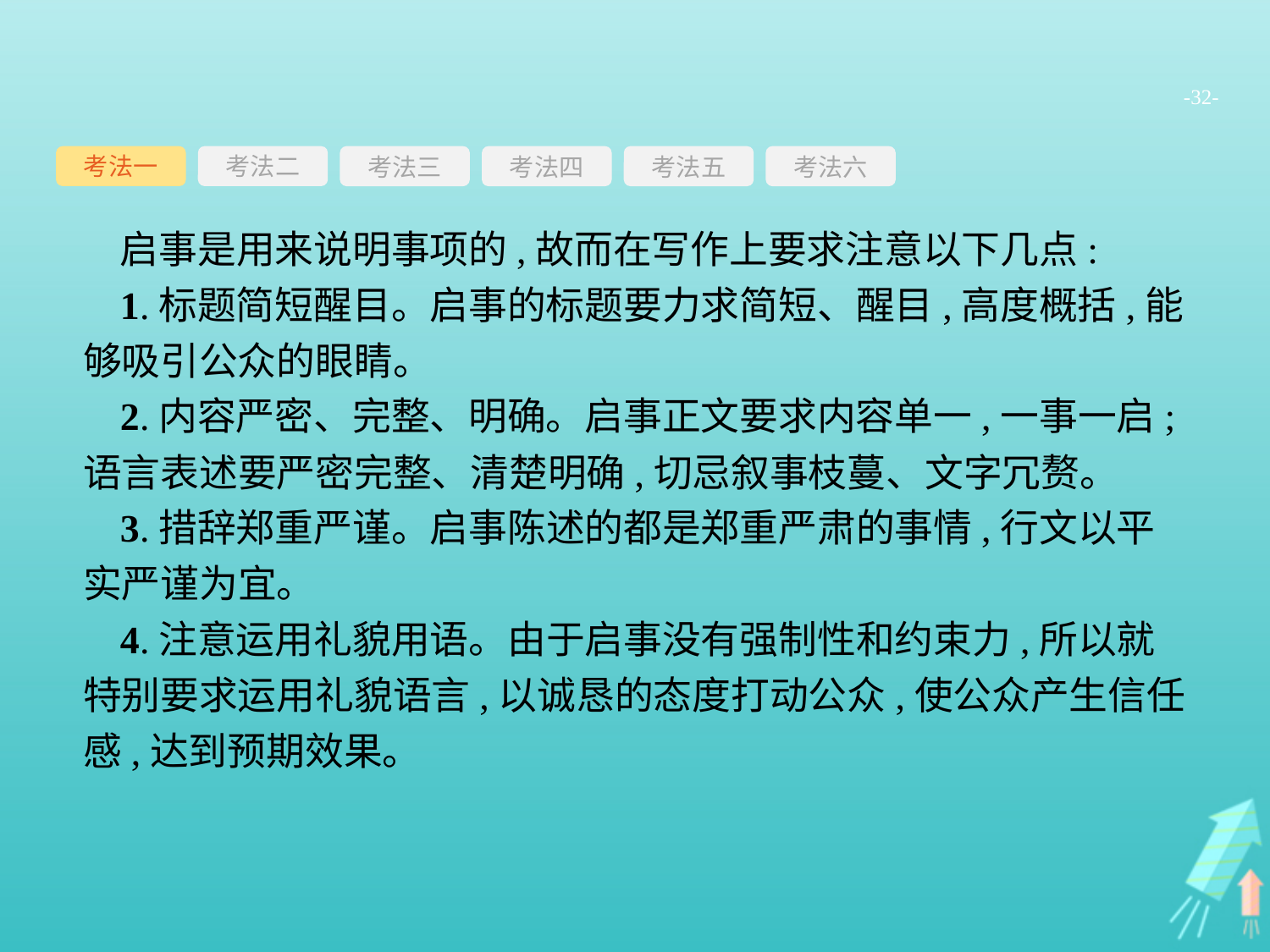

-32-
考法一
考法三
考法四
考法五
考法六
考法二
启事是用来说明事项的,故而在写作上要求注意以下几点:
1.标题简短醒目。启事的标题要力求简短、醒目,高度概括,能够吸引公众的眼睛。
2.内容严密、完整、明确。启事正文要求内容单一,一事一启;语言表述要严密完整、清楚明确,切忌叙事枝蔓、文字冗赘。
3.措辞郑重严谨。启事陈述的都是郑重严肃的事情,行文以平实严谨为宜。
4.注意运用礼貌用语。由于启事没有强制性和约束力,所以就特别要求运用礼貌语言,以诚恳的态度打动公众,使公众产生信任感,达到预期效果。